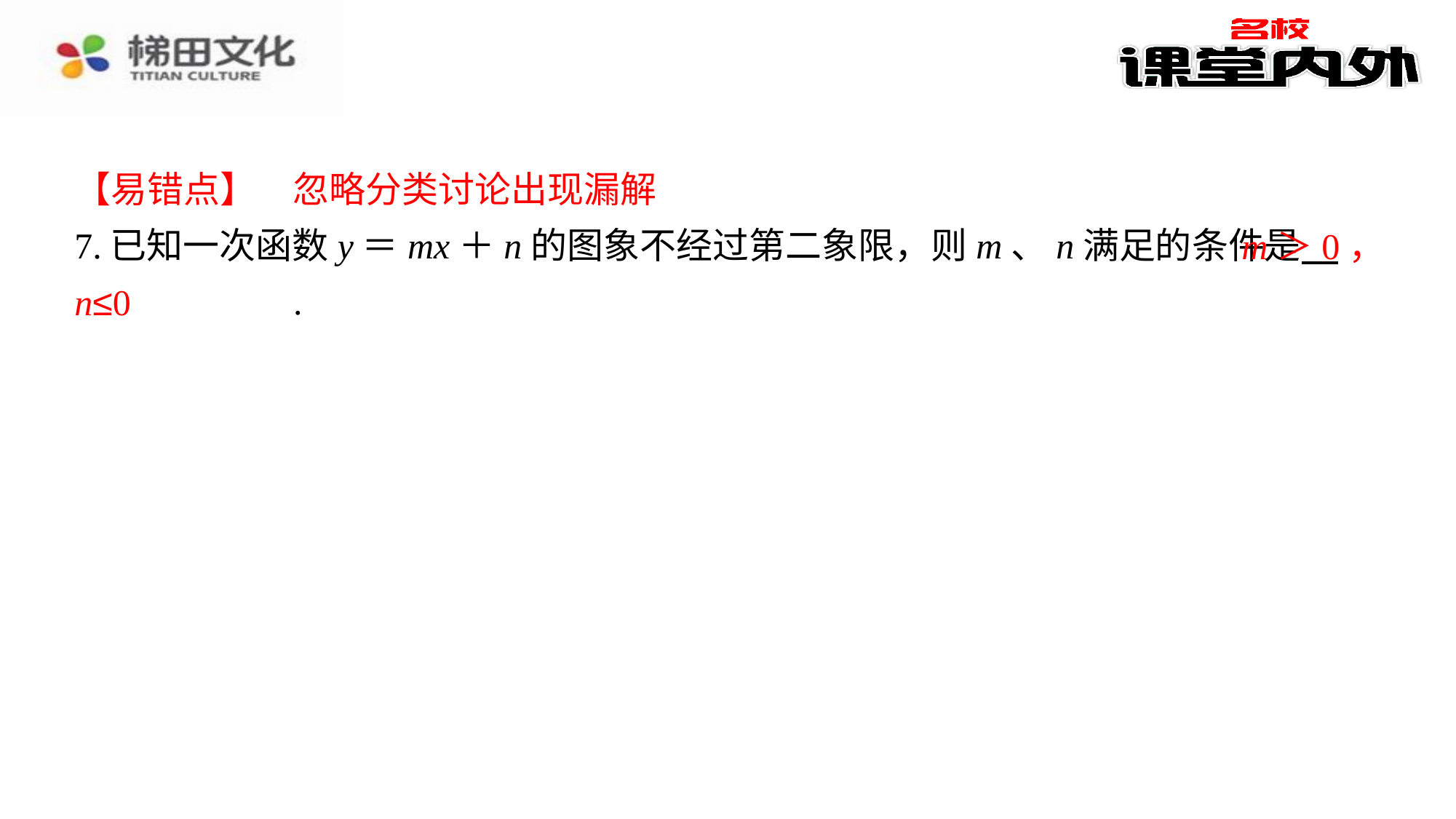

【易错点】　忽略分类讨论出现漏解
7.已知一次函数y＝mx＋n的图象不经过第二象限，则m、n满足的条件是 　m＞0，n≤0　⁠.
m＞0，
n≤0